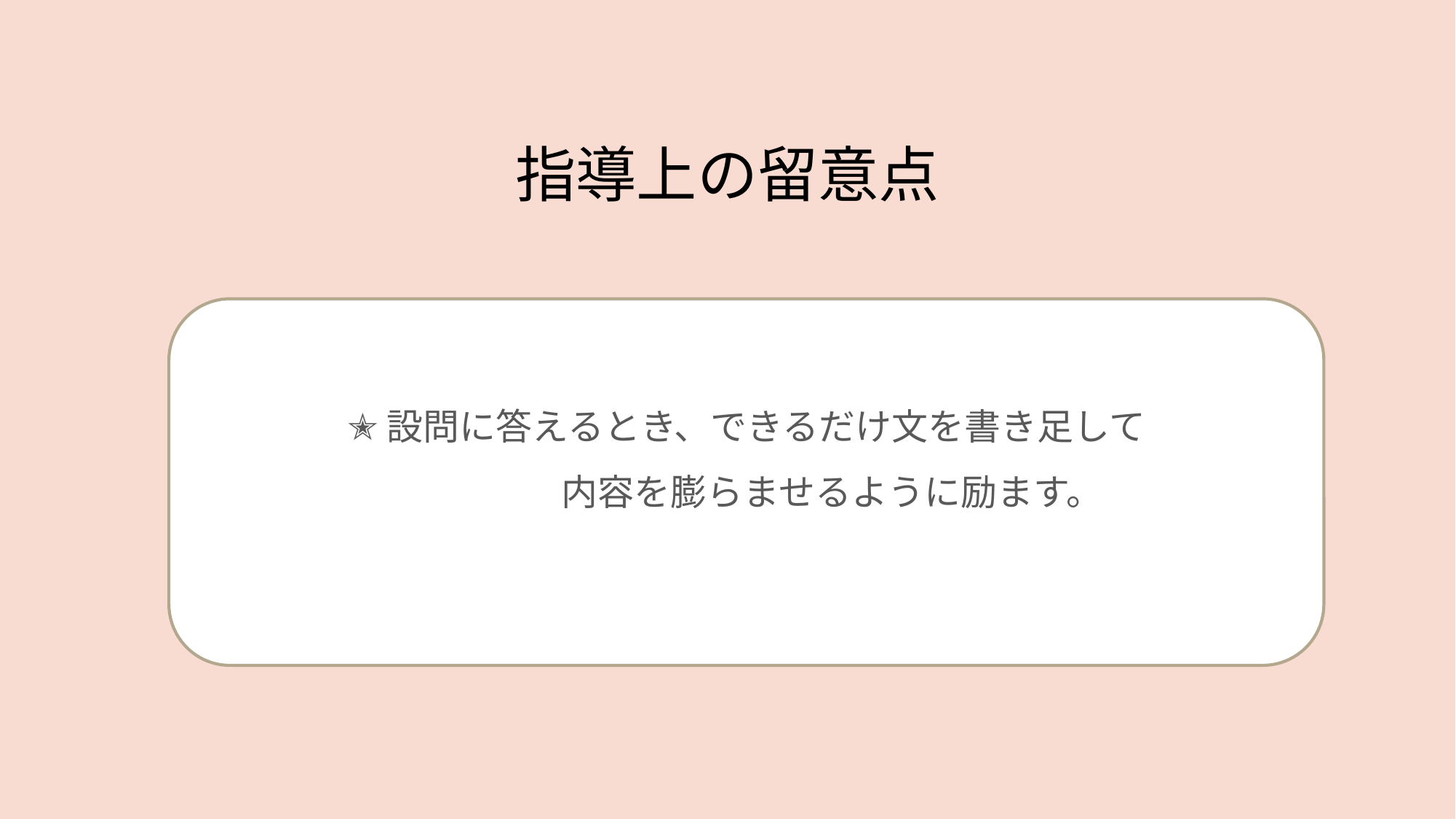

指導上の留意点

✭設問に答えるとき、できるだけ文を書き足して
　　　　　　　　　　内容を膨らませるように励ます。